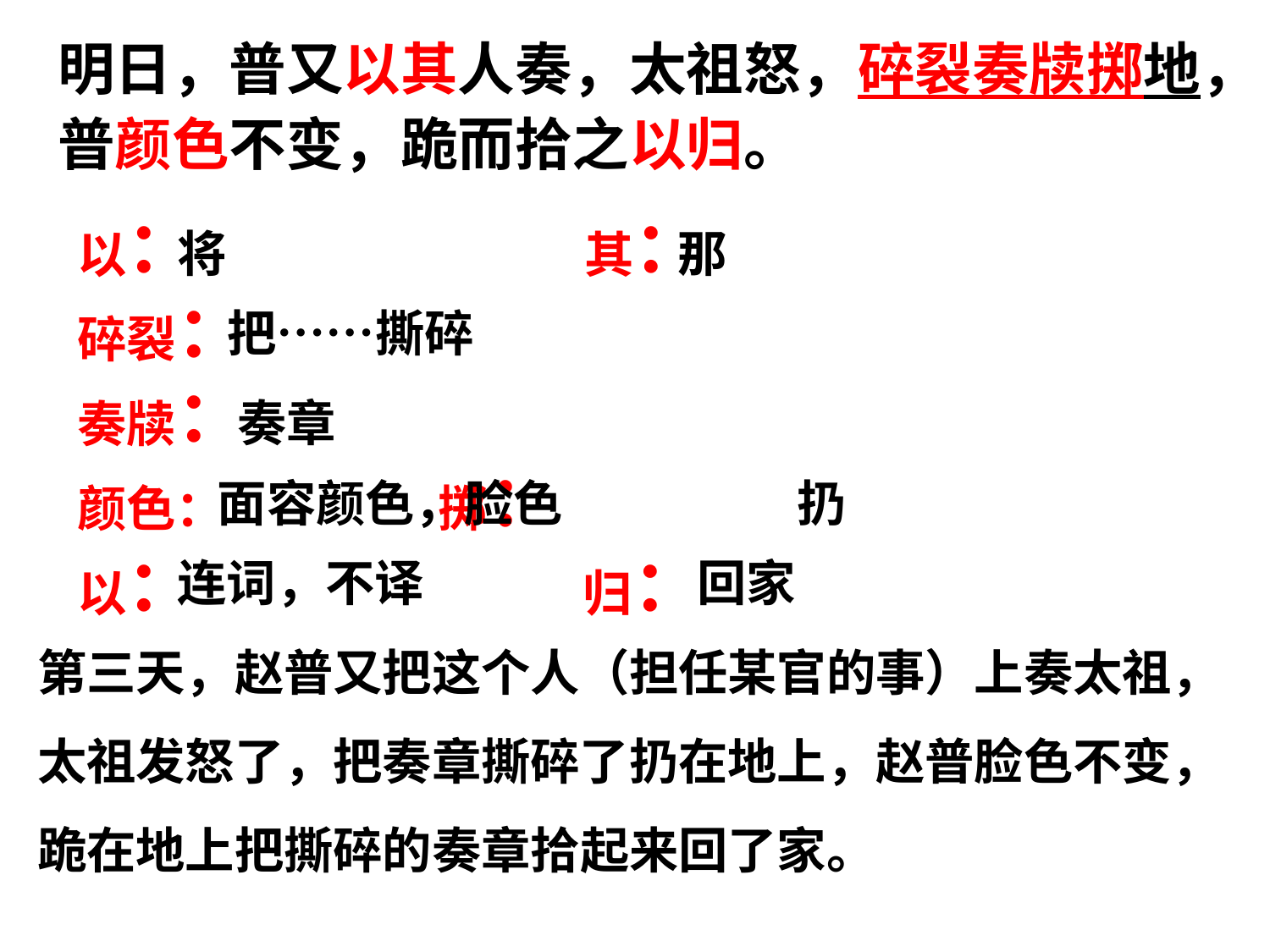

# 明日，普又以其人奏，太祖怒，碎裂奏牍掷地，普颜色不变，跪而拾之以归。
以：                         其：
碎裂：
奏牍：
颜色：                   掷：
以：                        归：

将
那
把……撕碎
奏章
面容颜色，脸色
扔
连词，不译
回家

第三天，赵普又把这个人（担任某官的事）上奏太祖，太祖发怒了，把奏章撕碎了扔在地上，赵普脸色不变，跪在地上把撕碎的奏章拾起来回了家。